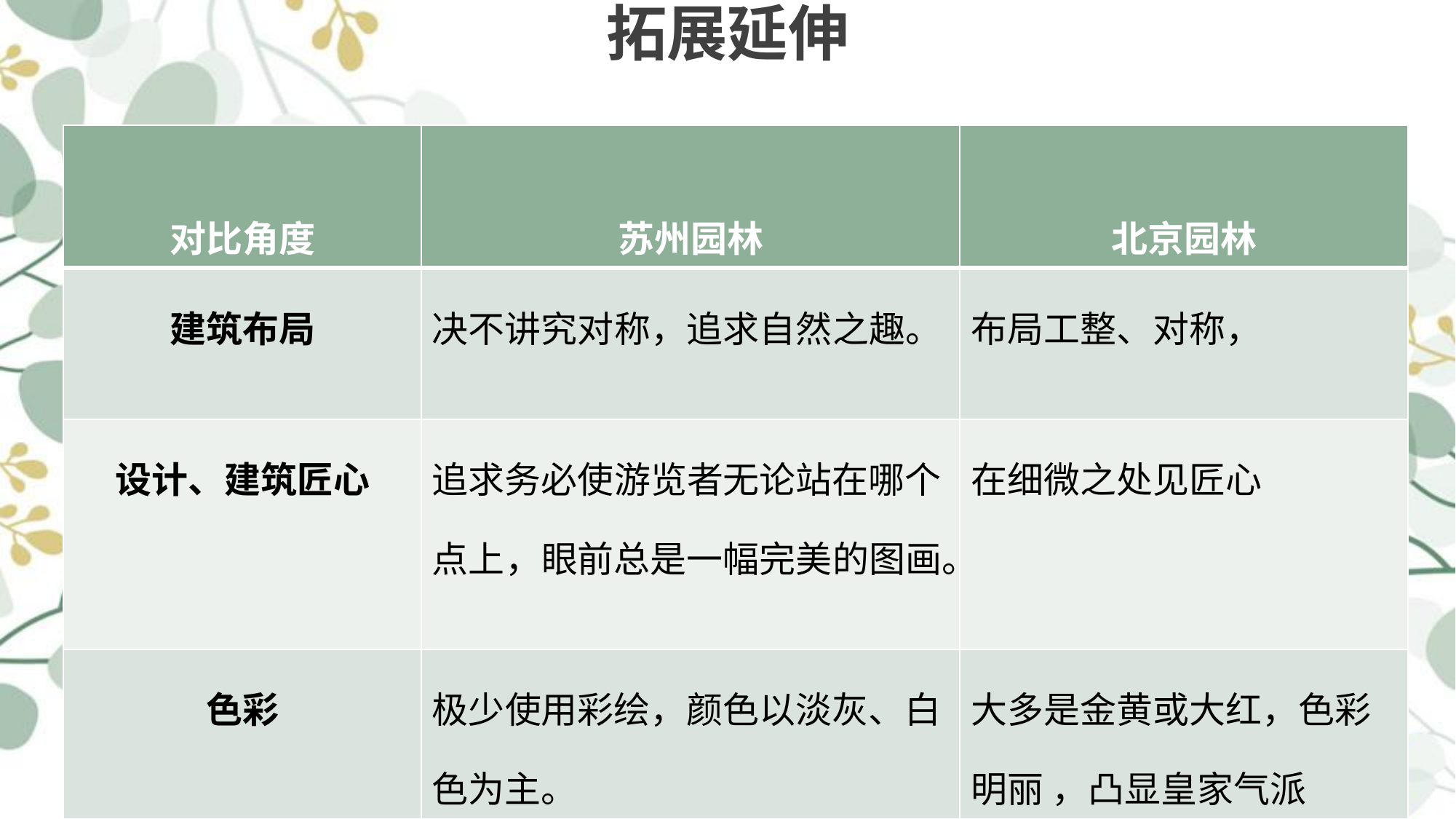

拓展延伸
| 对比角度 | 苏州园林 | 北京园林 |
| --- | --- | --- |
| 建筑布局 | 决不讲究对称，追求自然之趣。 | 布局工整、对称， |
| 设计、建筑匠心 | 追求务必使游览者无论站在哪个点上，眼前总是一幅完美的图画。 | 在细微之处见匠心 |
| 色彩 | 极少使用彩绘，颜色以淡灰、白色为主。 | 大多是金黄或大红，色彩明丽 ，凸显皇家气派 |